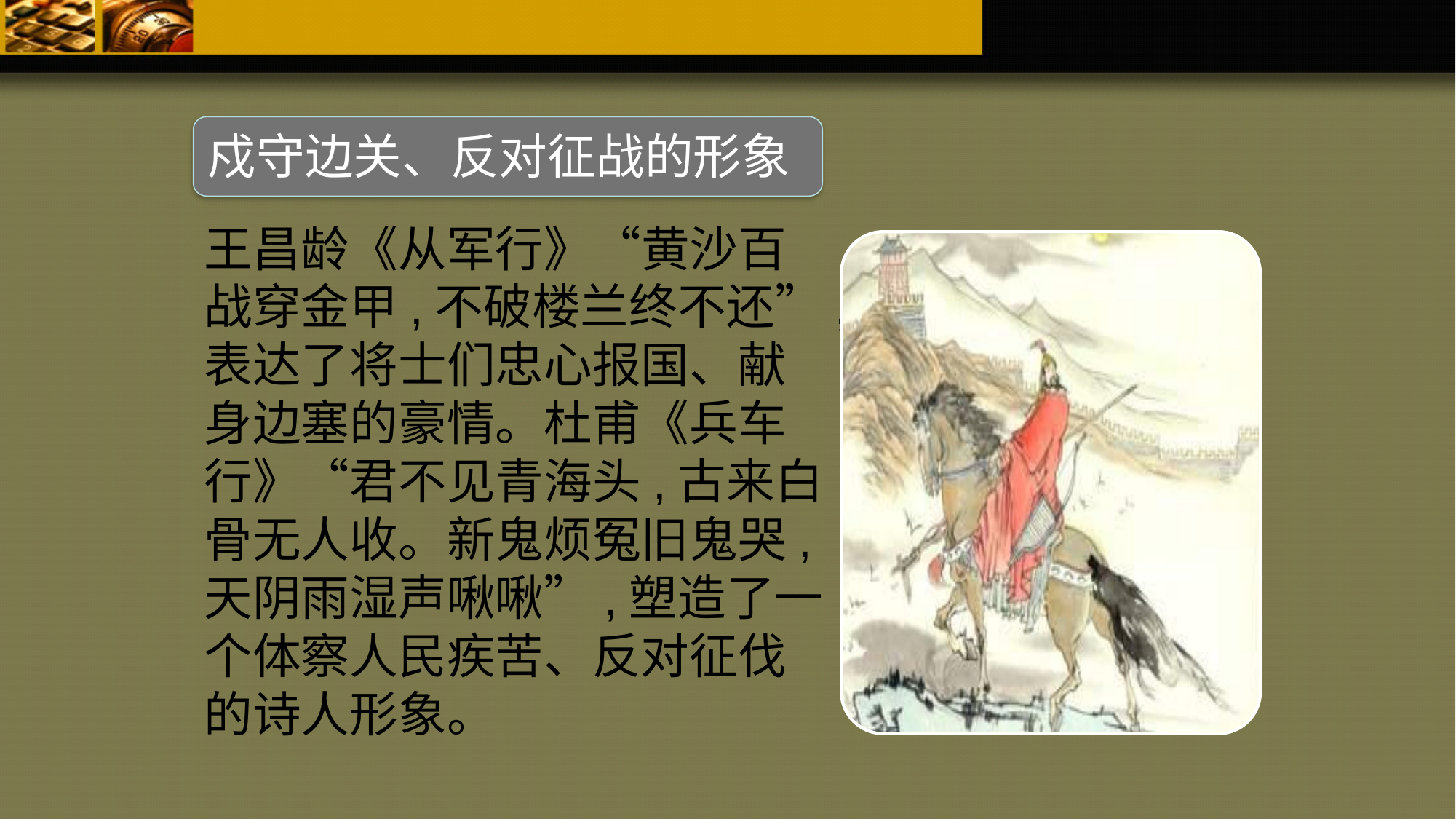

戍守边关、反对征战的形象

王昌龄《从军行》“黄沙百战穿金甲,不破楼兰终不还”,表达了将士们忠心报国、献身边塞的豪情。杜甫《兵车行》“君不见青海头,古来白骨无人收。新鬼烦冤旧鬼哭,天阴雨湿声啾啾”,塑造了一个体察人民疾苦、反对征伐的诗人形象。